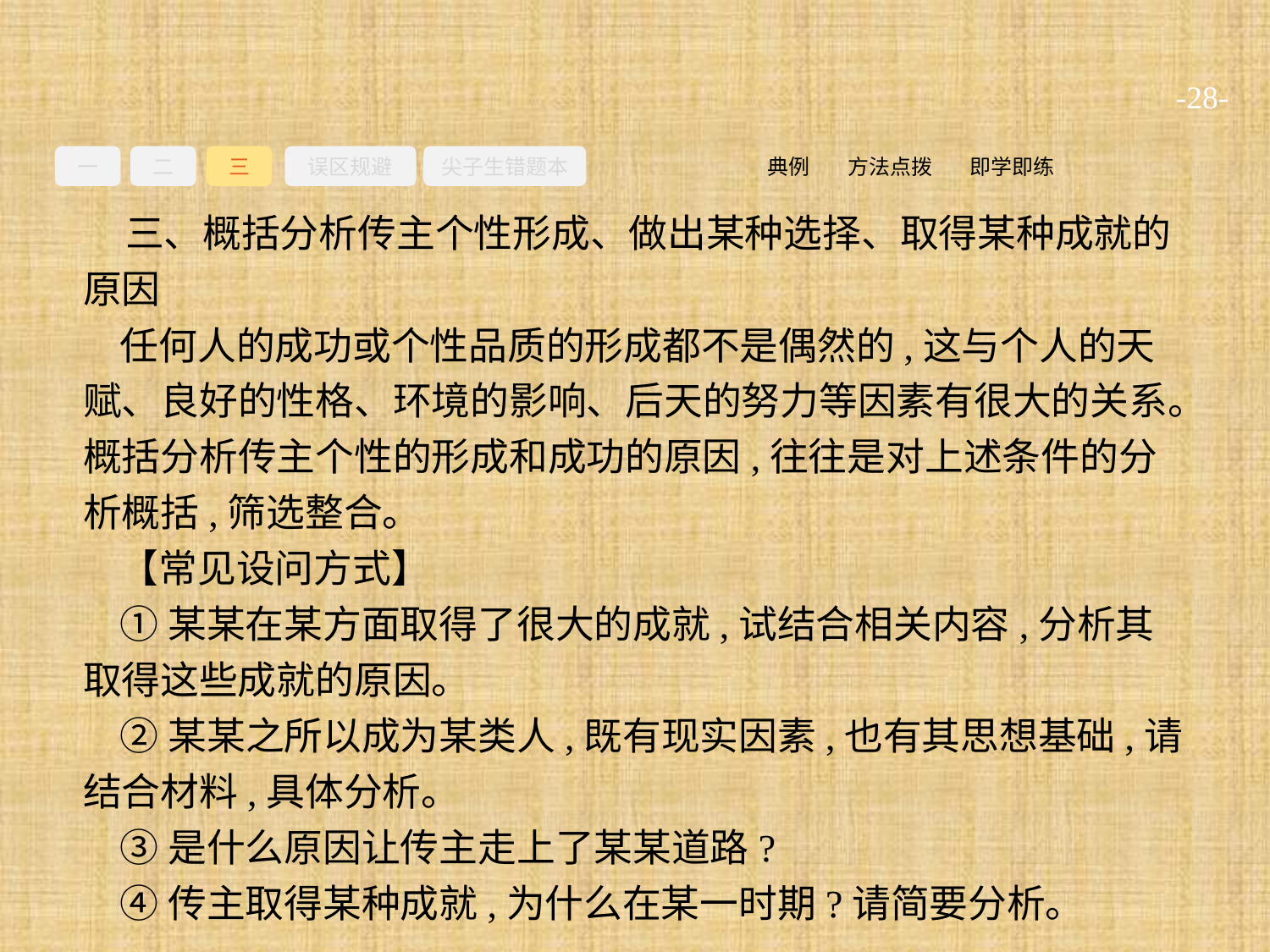

-28-
一
二
三
误区规避
尖子生错题本
即学即练
方法点拨
典例
三、概括分析传主个性形成、做出某种选择、取得某种成就的原因
任何人的成功或个性品质的形成都不是偶然的,这与个人的天赋、良好的性格、环境的影响、后天的努力等因素有很大的关系。概括分析传主个性的形成和成功的原因,往往是对上述条件的分析概括,筛选整合。
【常见设问方式】
①某某在某方面取得了很大的成就,试结合相关内容,分析其取得这些成就的原因。
②某某之所以成为某类人,既有现实因素,也有其思想基础,请结合材料,具体分析。
③是什么原因让传主走上了某某道路?
④传主取得某种成就,为什么在某一时期?请简要分析。